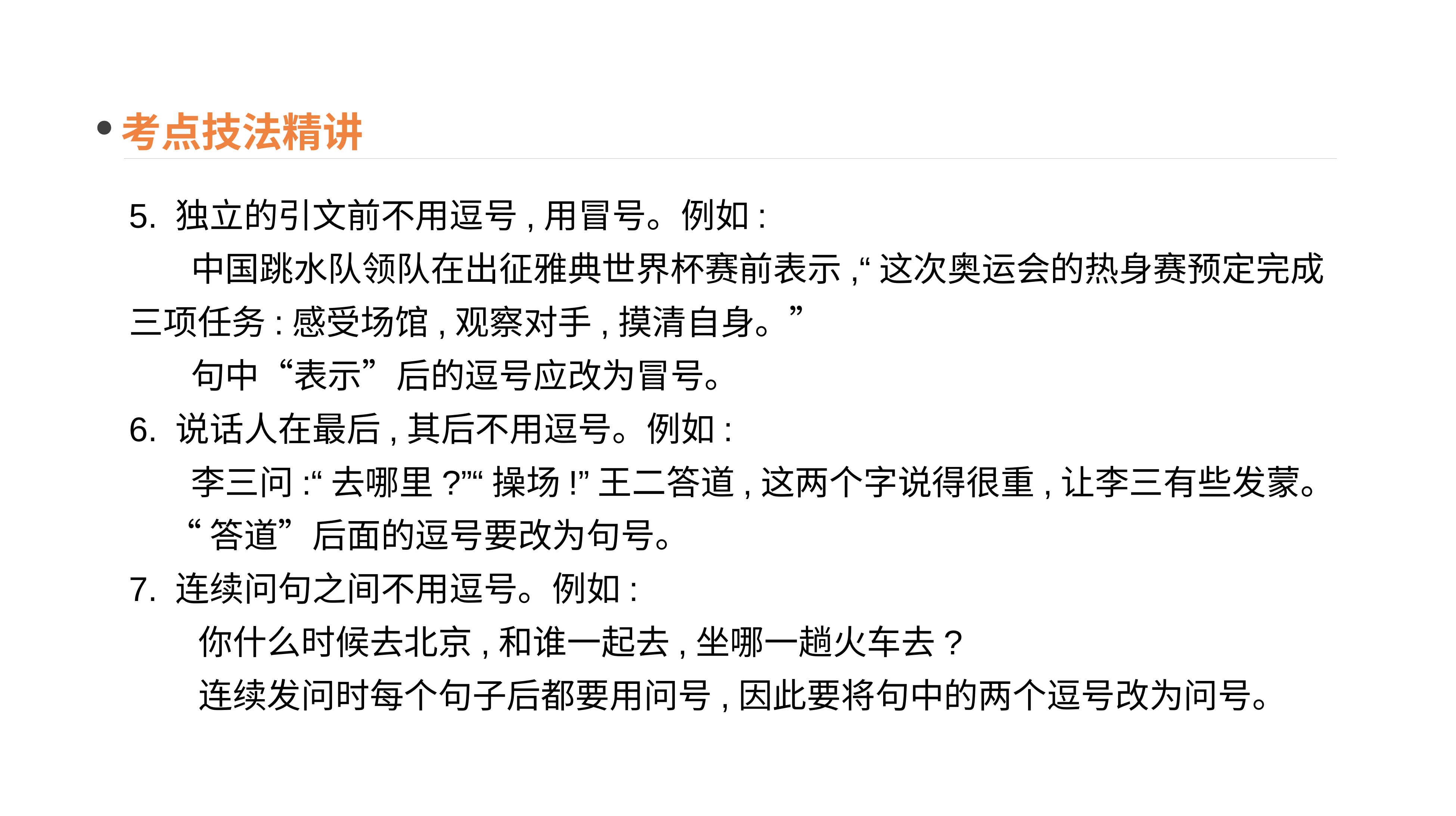

考点技法精讲

5. 独立的引文前不用逗号,用冒号。例如:
       中国跳水队领队在出征雅典世界杯赛前表示,“这次奥运会的热身赛预定完成三项任务:感受场馆,观察对手,摸清自身。”
       句中“表示”后的逗号应改为冒号。
6. 说话人在最后,其后不用逗号。例如:
       李三问:“去哪里?”“操场!”王二答道,这两个字说得很重,让李三有些发蒙。
     “答道”后面的逗号要改为句号。
7. 连续问句之间不用逗号。例如:
        你什么时候去北京,和谁一起去,坐哪一趟火车去?
        连续发问时每个句子后都要用问号,因此要将句中的两个逗号改为问号。